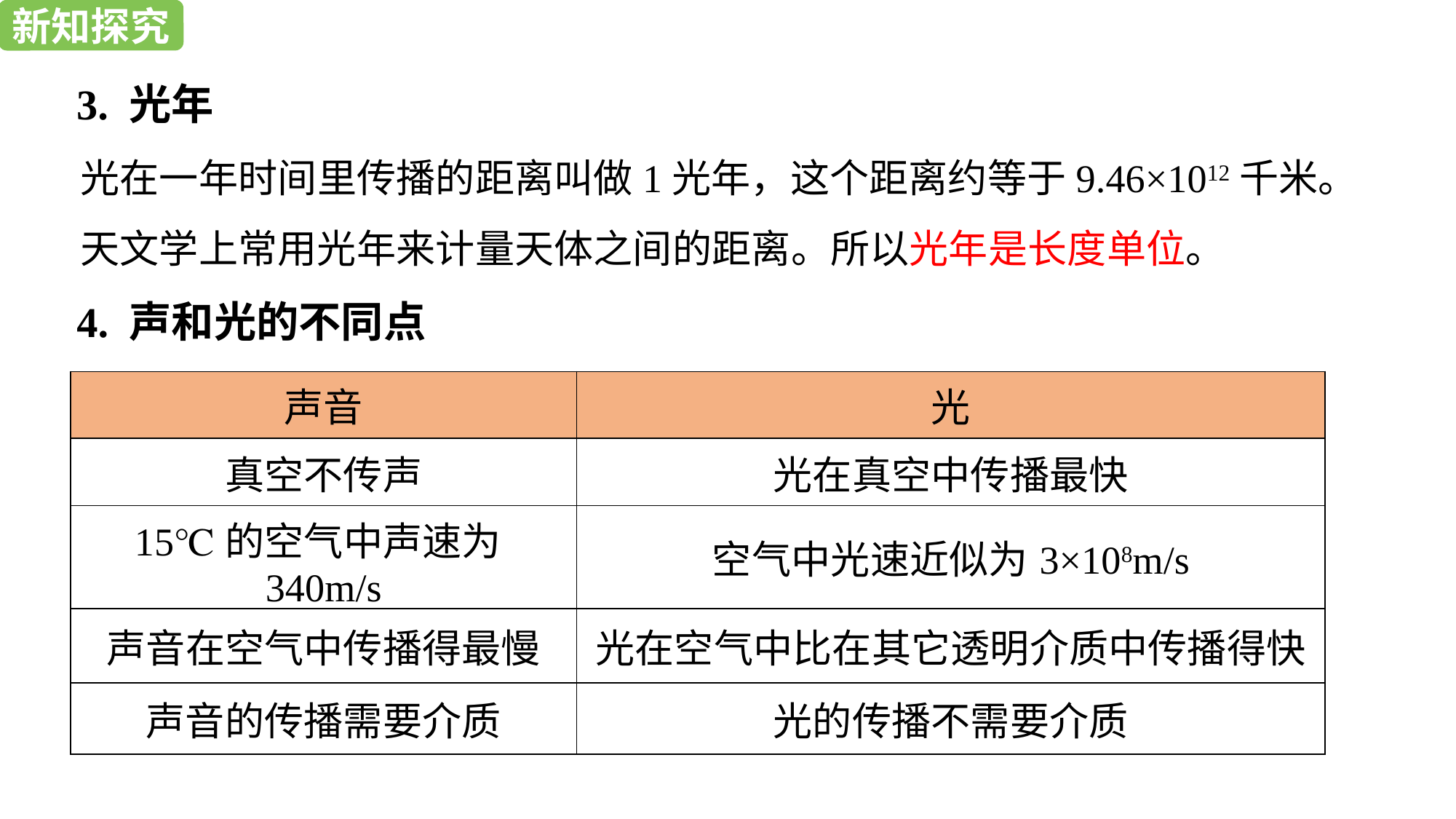

新知探究
3. 光年
光在一年时间里传播的距离叫做1光年，这个距离约等于9.46×1012千米。
天文学上常用光年来计量天体之间的距离。所以光年是长度单位。
4. 声和光的不同点
| 声音 | 光 |
| --- | --- |
| 真空不传声 | 光在真空中传播最快 |
| 15℃的空气中声速为340m/s | 空气中光速近似为3×108m/s |
| 声音在空气中传播得最慢 | 光在空气中比在其它透明介质中传播得快 |
| 声音的传播需要介质 | 光的传播不需要介质 |